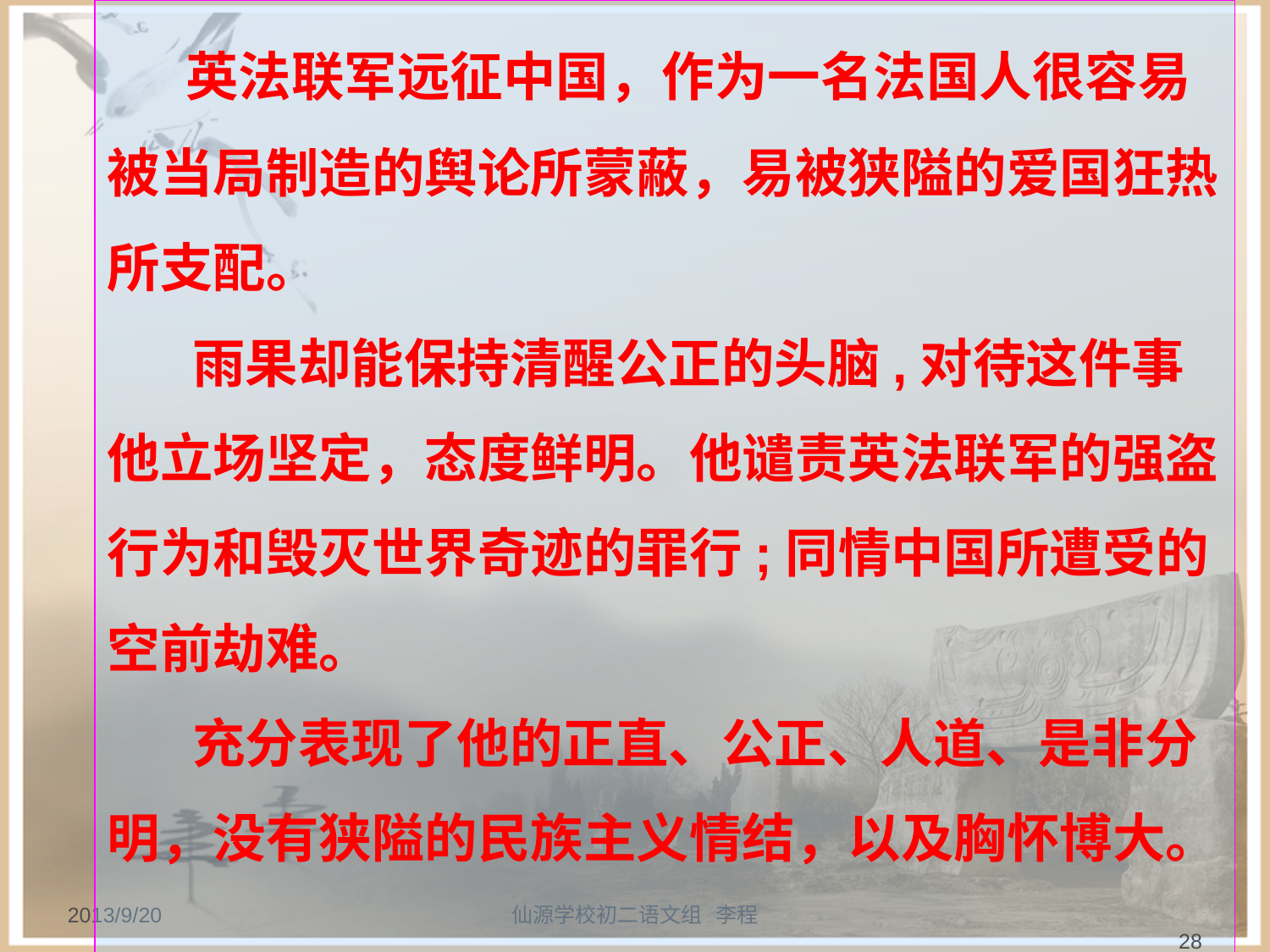

英法联军远征中国，作为一名法国人很容易被当局制造的舆论所蒙蔽，易被狭隘的爱国狂热所支配。
      雨果却能保持清醒公正的头脑,对待这件事他立场坚定，态度鲜明。他谴责英法联军的强盗行为和毁灭世界奇迹的罪行;同情中国所遭受的空前劫难。
      充分表现了他的正直、公正、人道、是非分明，没有狭隘的民族主义情结，以及胸怀博大。

2013/9/20
仙源学校初二语文组   李程
28